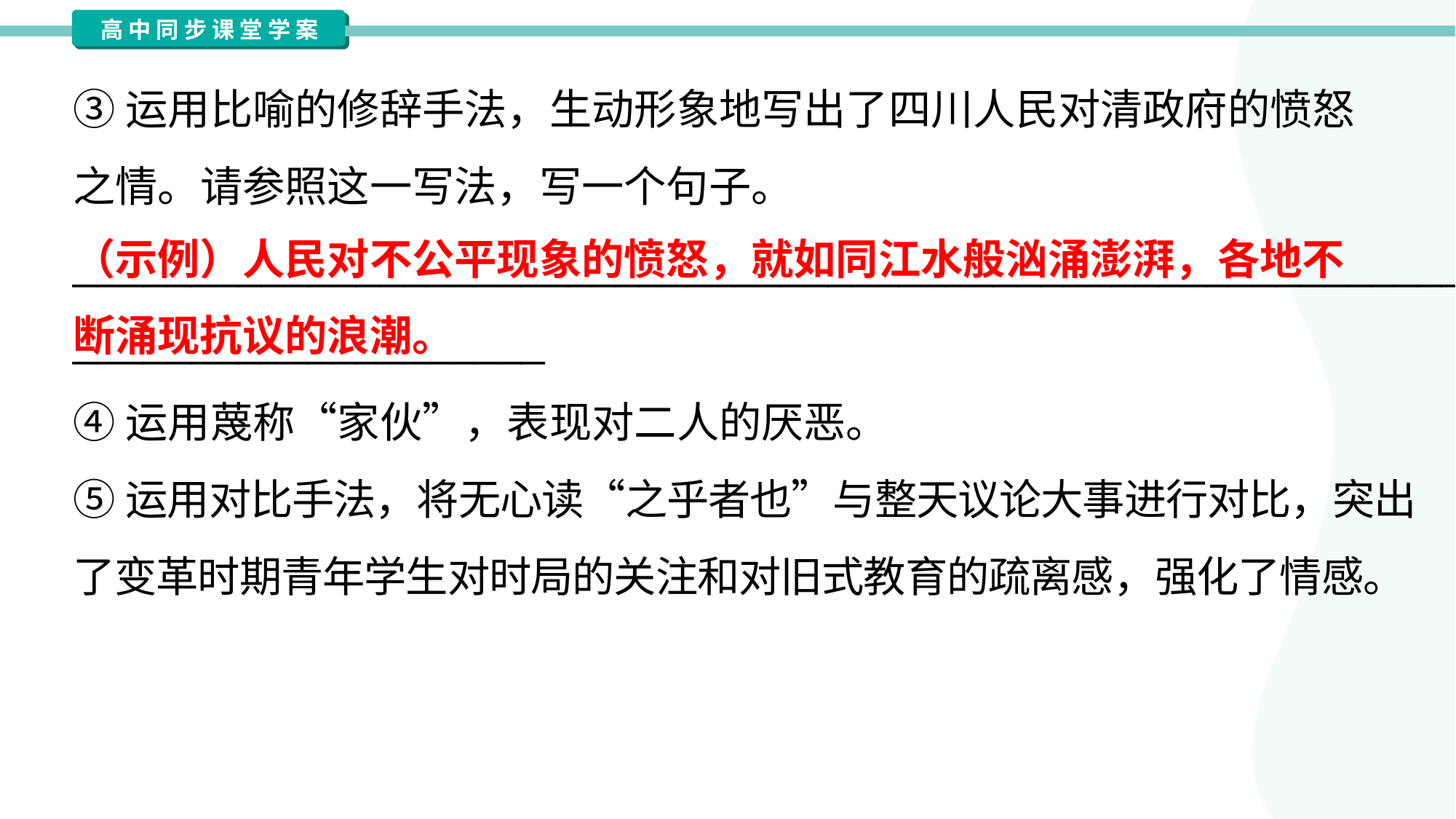

③运用比喻的修辞手法，生动形象地写出了四川人民对清政府的愤怒
之情。请参照这一写法，写一个句子。
_____________________________________________________________
____________________
（示例）人民对不公平现象的愤怒，就如同江水般汹涌澎湃，各地不断涌现抗议的浪潮。
④运用蔑称“家伙”，表现对二人的厌恶。
⑤运用对比手法，将无心读“之乎者也”与整天议论大事进行对比，突出
了变革时期青年学生对时局的关注和对旧式教育的疏离感，强化了情感。